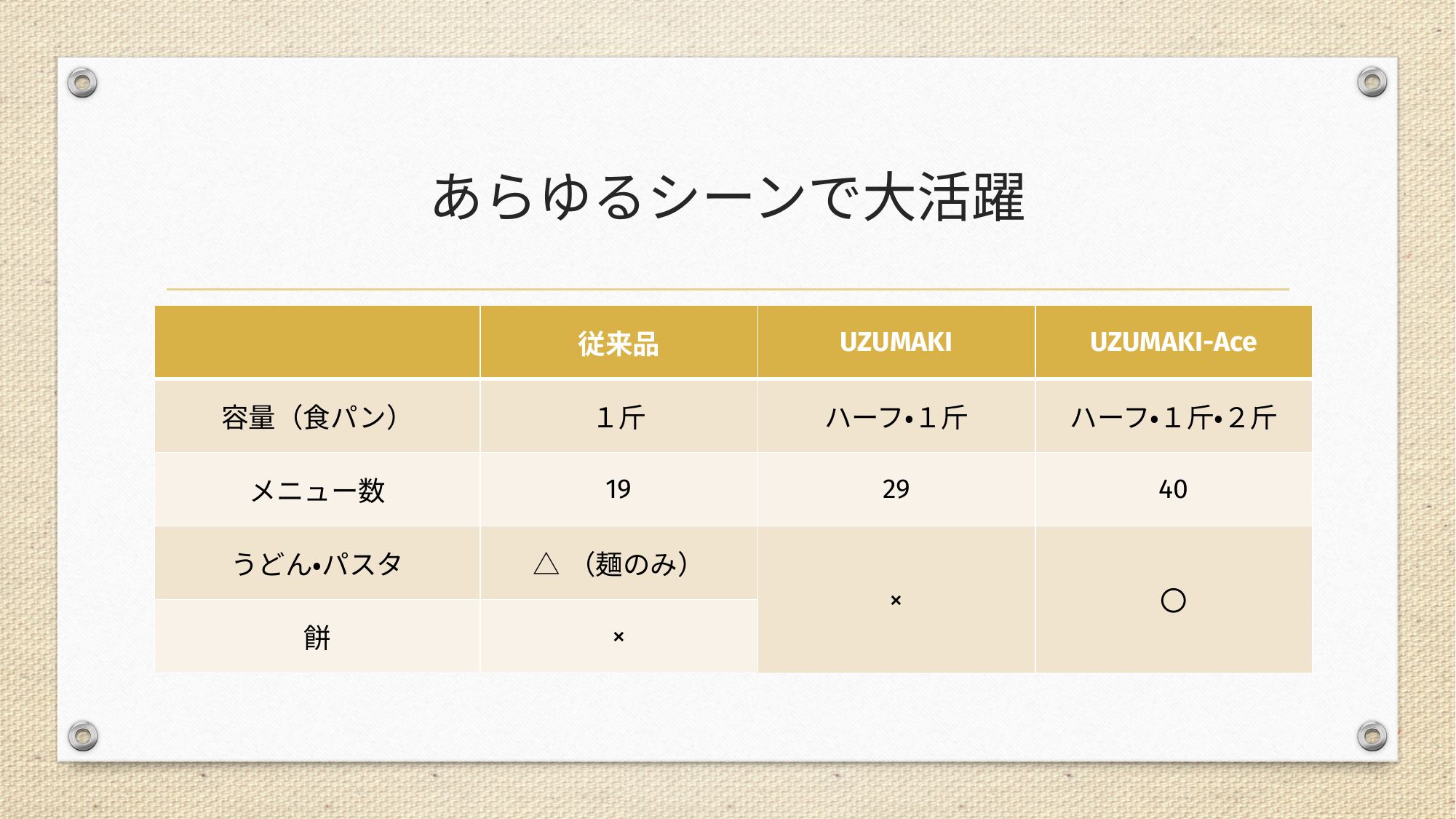

# あらゆるシーンで大活躍
|  | 従来品 | UZUMAKI | UZUMAKI-Ace |
| --- | --- | --- | --- |
| 容量（食パン） | １斤 | ハーフ・１斤 | ハーフ・１斤・２斤 |
| メニュー数 | 19 | 29 | 40 |
| うどん・パスタ | △（麺のみ） | × | 〇 |
| 餅 | × |  |  |